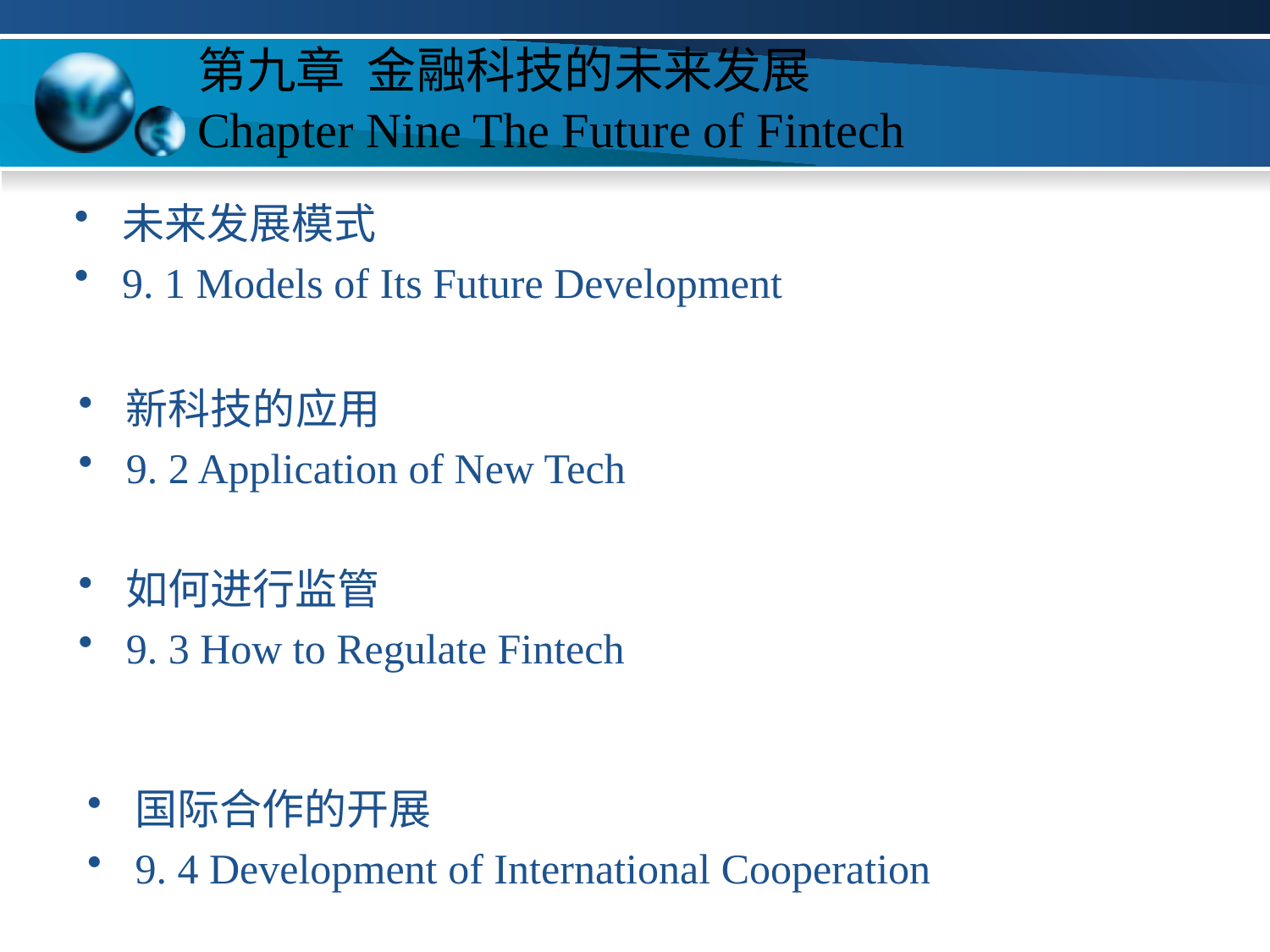

# 第九章  金融科技的未来发展 Chapter Nine The Future of Fintech
未来发展模式
9. 1 Models of Its Future Development
新科技的应用
9. 2 Application of New Tech
如何进行监管
9. 3 How to Regulate Fintech
国际合作的开展
9. 4 Development of International Cooperation